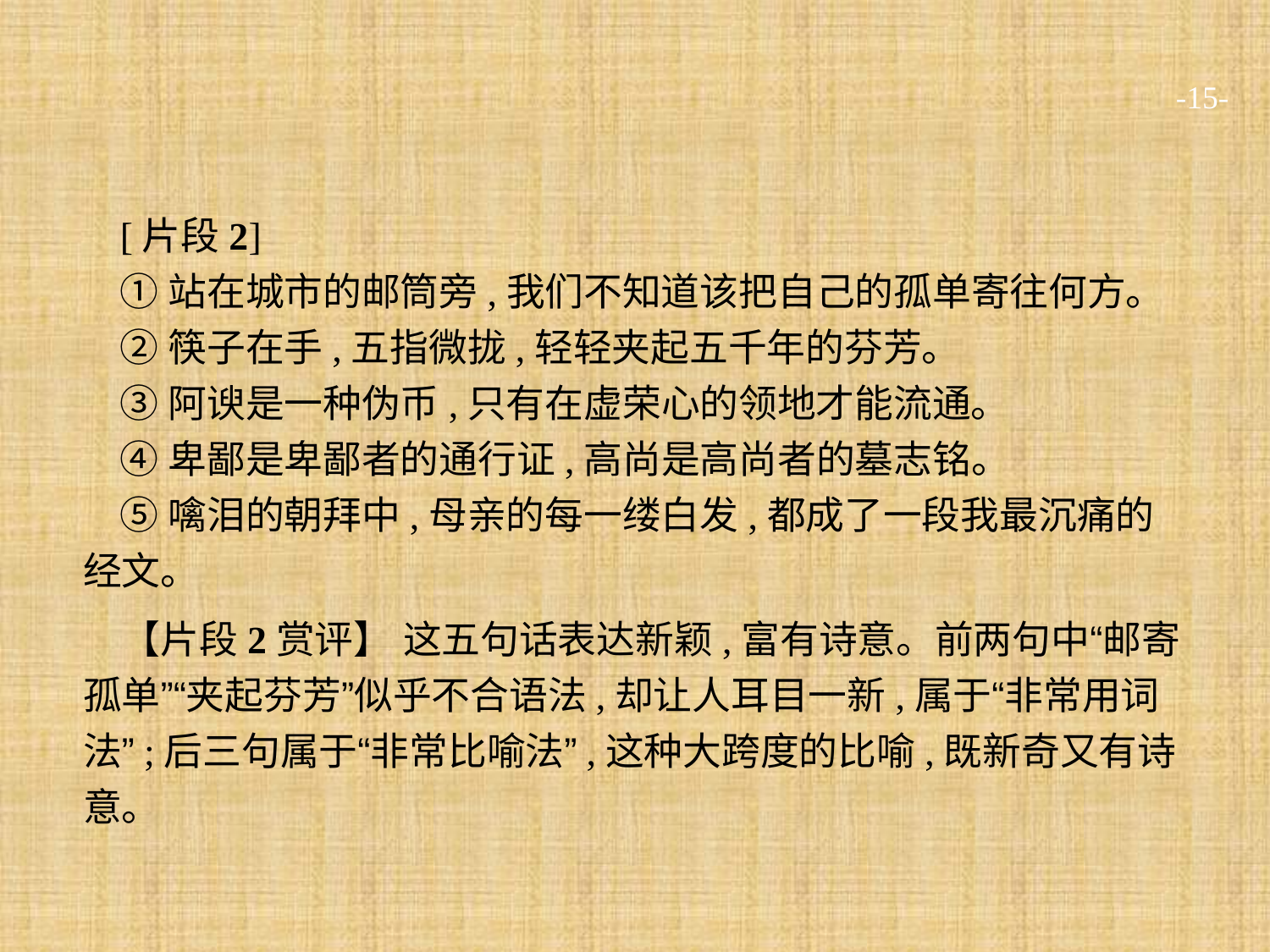

-15-
[片段2]
①站在城市的邮筒旁,我们不知道该把自己的孤单寄往何方。
②筷子在手,五指微拢,轻轻夹起五千年的芬芳。
③阿谀是一种伪币,只有在虚荣心的领地才能流通。
④卑鄙是卑鄙者的通行证,高尚是高尚者的墓志铭。
⑤噙泪的朝拜中,母亲的每一缕白发,都成了一段我最沉痛的经文。
【片段2赏评】 这五句话表达新颖,富有诗意。前两句中“邮寄孤单”“夹起芬芳”似乎不合语法,却让人耳目一新,属于“非常用词法”;后三句属于“非常比喻法”,这种大跨度的比喻,既新奇又有诗意。